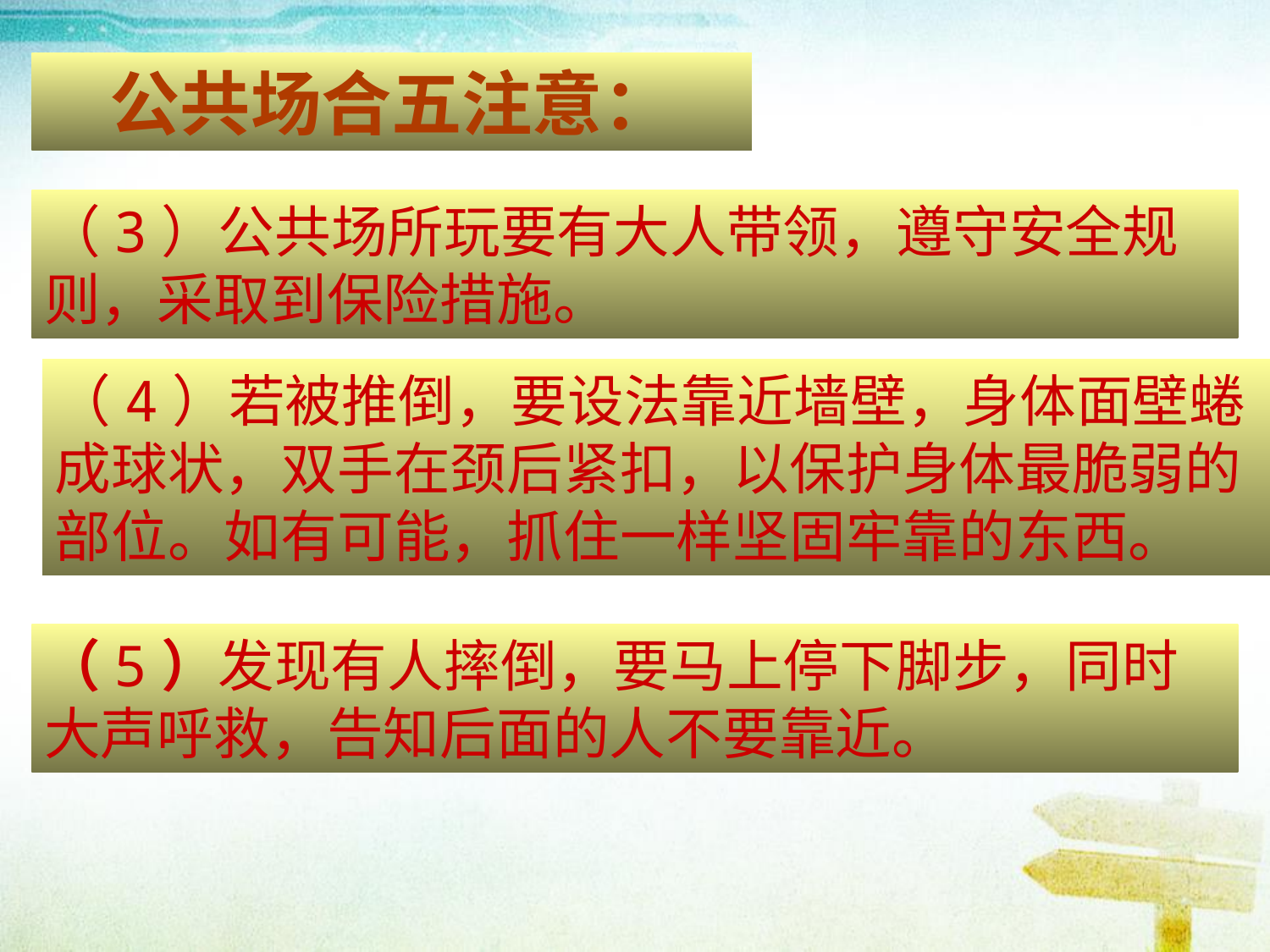

公共场合五注意：
（3）公共场所玩要有大人带领，遵守安全规则，采取到保险措施。
（4）若被推倒，要设法靠近墙壁，身体面壁蜷成球状，双手在颈后紧扣，以保护身体最脆弱的部位。如有可能，抓住一样坚固牢靠的东西。
（5）发现有人摔倒，要马上停下脚步，同时大声呼救，告知后面的人不要靠近。